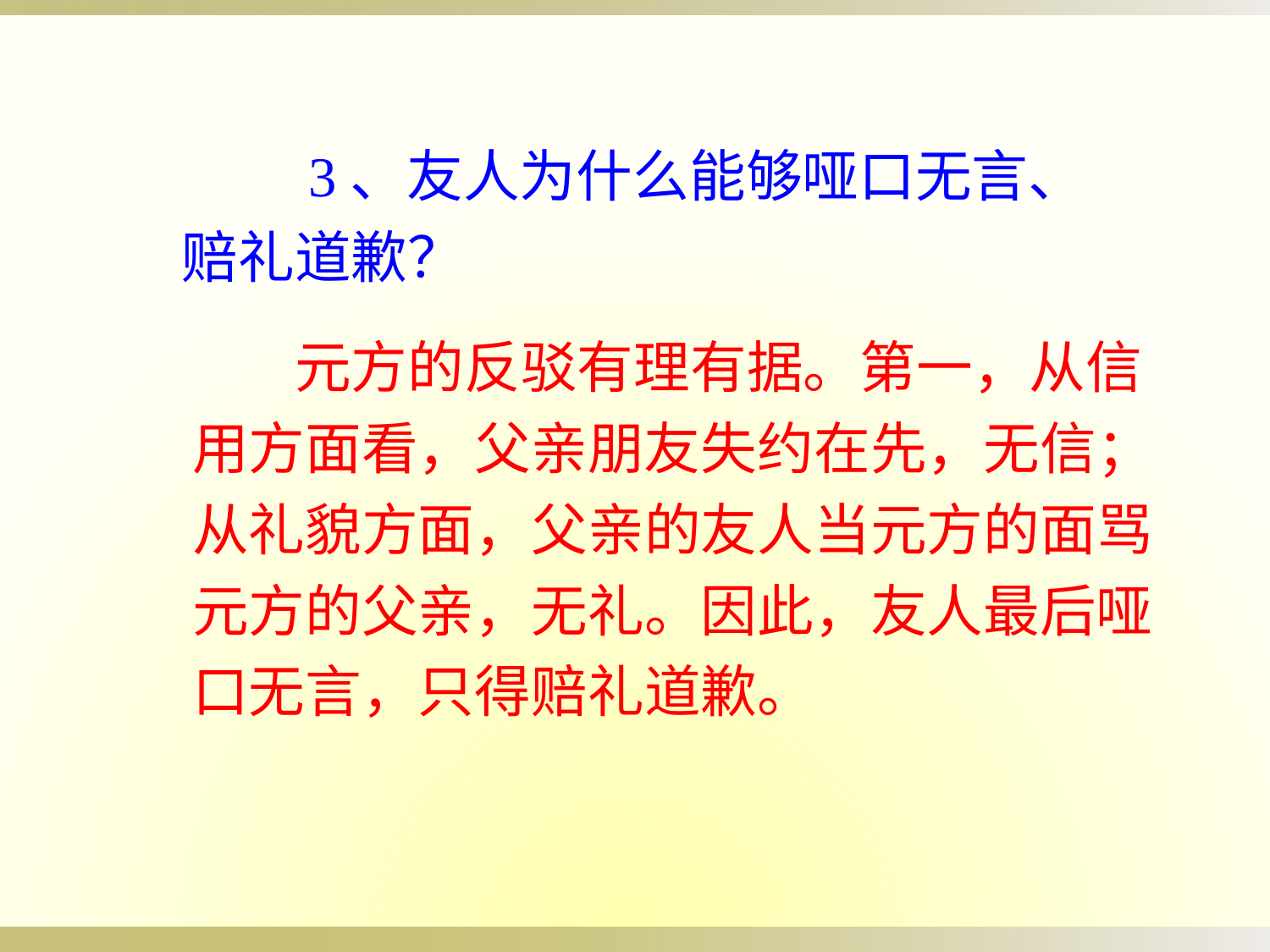

3、友人为什么能够哑口无言、赔礼道歉？
       元方的反驳有理有据。第一，从信用方面看，父亲朋友失约在先，无信；从礼貌方面，父亲的友人当元方的面骂元方的父亲，无礼。因此，友人最后哑口无言，只得赔礼道歉。